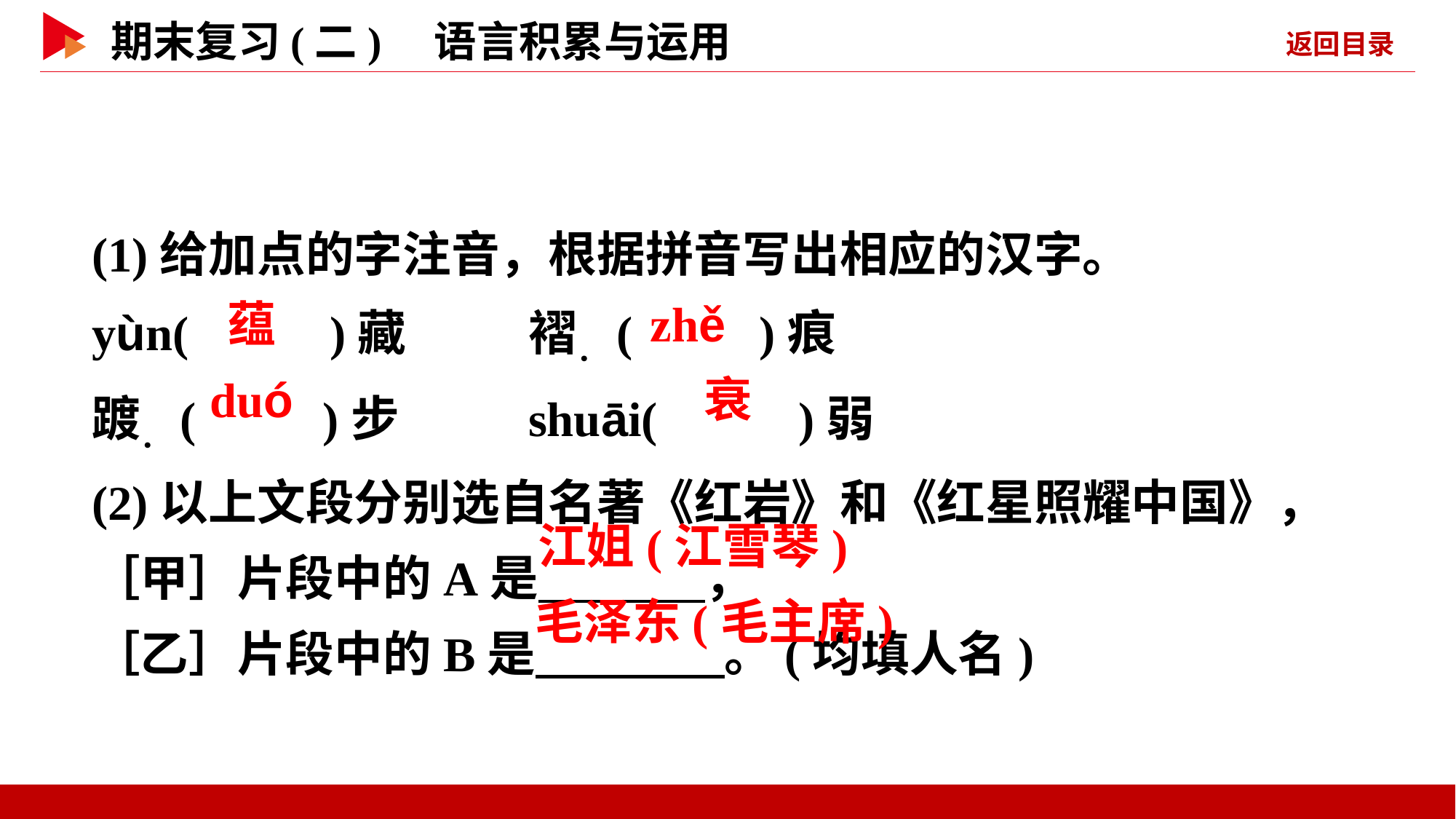

(1)给加点的字注音，根据拼音写出相应的汉字。
yùn(      )藏     	褶．(          )痕
踱．(          )步     	shuāi(      )弱
(2)以上文段分别选自名著《红岩》和《红星照耀中国》，［甲］片段中的A是               ，
［乙］片段中的B是                 。(均填人名)
   蕴
 zhě
 duó
   衰
 江姐(江雪琴)
 毛泽东(毛主席)